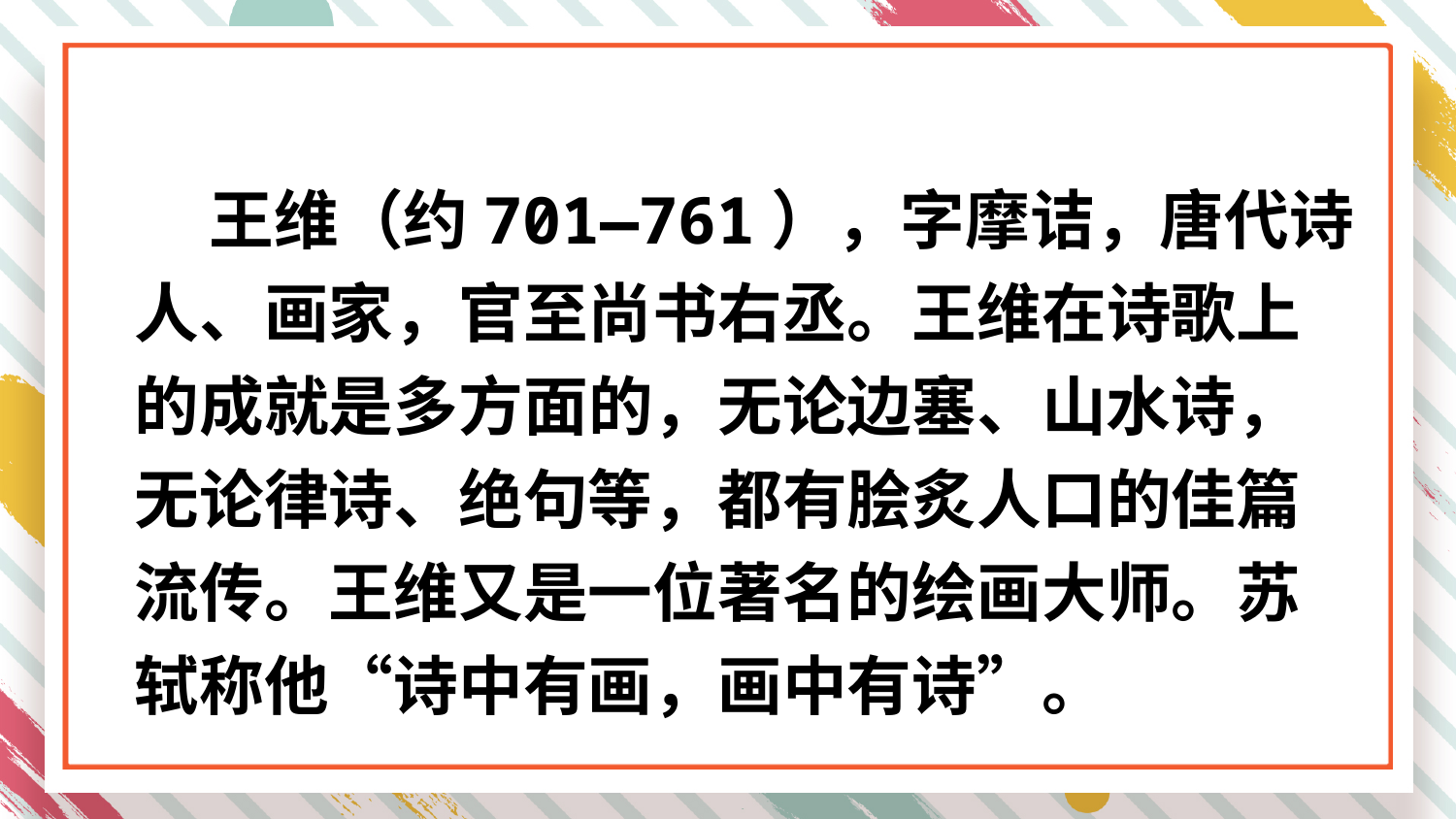

王维（约701—761），字摩诘，唐代诗人、画家，官至尚书右丞。王维在诗歌上的成就是多方面的，无论边塞、山水诗，无论律诗、绝句等，都有脍炙人口的佳篇流传。王维又是一位著名的绘画大师。苏轼称他“诗中有画，画中有诗”。